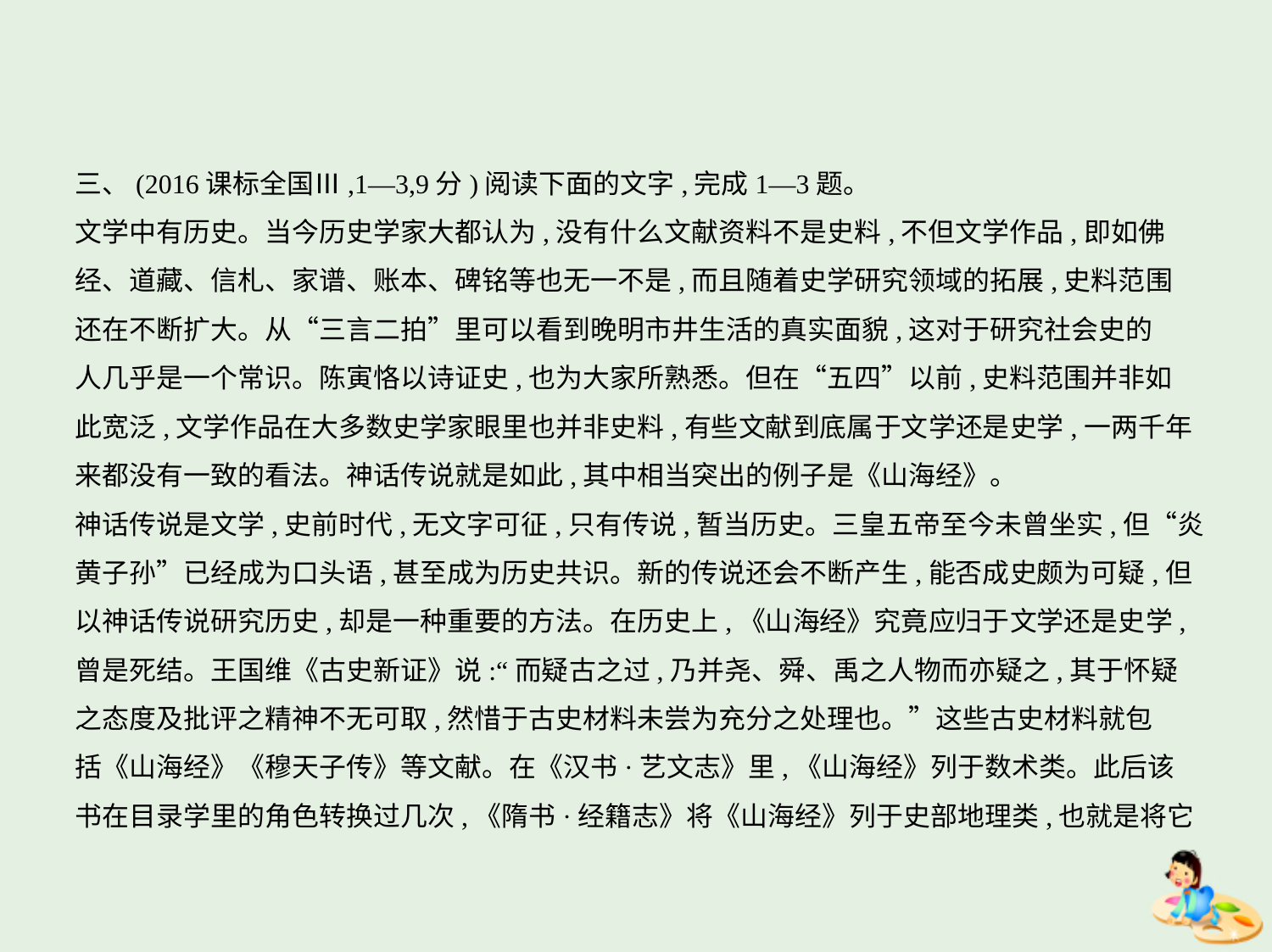

三、(2016课标全国Ⅲ,1—3,9分)阅读下面的文字,完成1—3题。
文学中有历史。当今历史学家大都认为,没有什么文献资料不是史料,不但文学作品,即如佛
经、道藏、信札、家谱、账本、碑铭等也无一不是,而且随着史学研究领域的拓展,史料范围
还在不断扩大。从“三言二拍”里可以看到晚明市井生活的真实面貌,这对于研究社会史的
人几乎是一个常识。陈寅恪以诗证史,也为大家所熟悉。但在“五四”以前,史料范围并非如
此宽泛,文学作品在大多数史学家眼里也并非史料,有些文献到底属于文学还是史学,一两千年
来都没有一致的看法。神话传说就是如此,其中相当突出的例子是《山海经》。
神话传说是文学,史前时代,无文字可征,只有传说,暂当历史。三皇五帝至今未曾坐实,但“炎
黄子孙”已经成为口头语,甚至成为历史共识。新的传说还会不断产生,能否成史颇为可疑,但
以神话传说研究历史,却是一种重要的方法。在历史上,《山海经》究竟应归于文学还是史学,
曾是死结。王国维《古史新证》说:“而疑古之过,乃并尧、舜、禹之人物而亦疑之,其于怀疑
之态度及批评之精神不无可取,然惜于古史材料未尝为充分之处理也。”这些古史材料就包
括《山海经》《穆天子传》等文献。在《汉书·艺文志》里,《山海经》列于数术类。此后该
书在目录学里的角色转换过几次,《隋书·经籍志》将《山海经》列于史部地理类,也就是将它